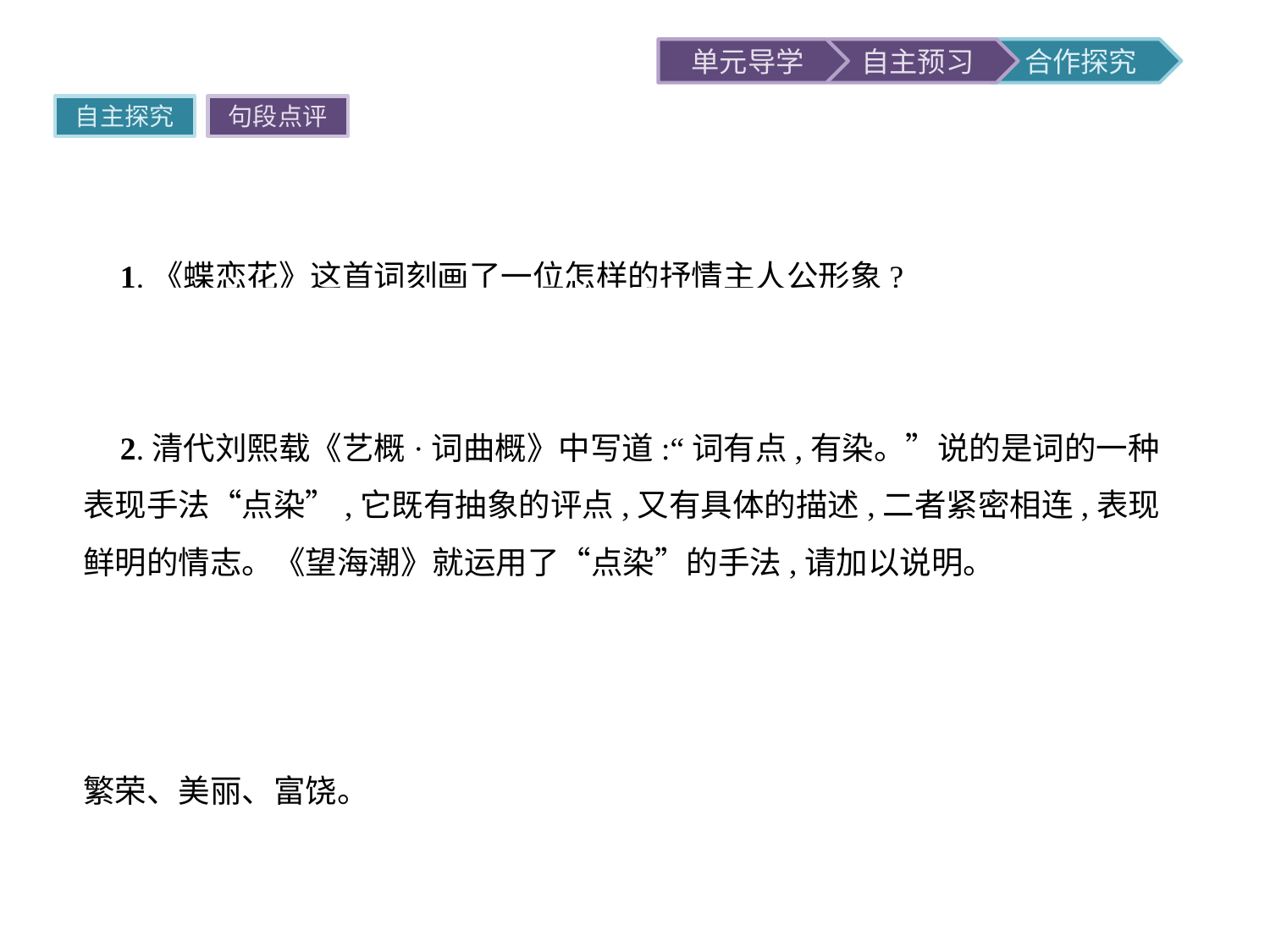

自主探究
句段点评
1.《蝶恋花》这首词刻画了一位怎样的抒情主人公形象?
提示:这首词刻画了一位独倚危楼,时已黄昏却久久不忍离去,借酒浇愁,对酒当歌,却无法排遣无边的春愁,相思满怀的抒情主人公形象。
2.清代刘熙载《艺概·词曲概》中写道:“词有点,有染。”说的是词的一种表现手法“点染”,它既有抽象的评点,又有具体的描述,二者紧密相连,表现鲜明的情志。《望海潮》就运用了“点染”的手法,请加以说明。
提示:上片先点“钱塘自古繁华”,然后展开描写,“烟柳画桥,风帘翠幕,参差十万人家。云树绕堤沙,怒涛卷霜雪,天堑无涯。市列珠玑,户盈罗绮,竞豪奢”,运用动静结合、比喻、夸张等手法,极力铺排,从不同的角度表现杭州的繁荣、美丽、富饶。